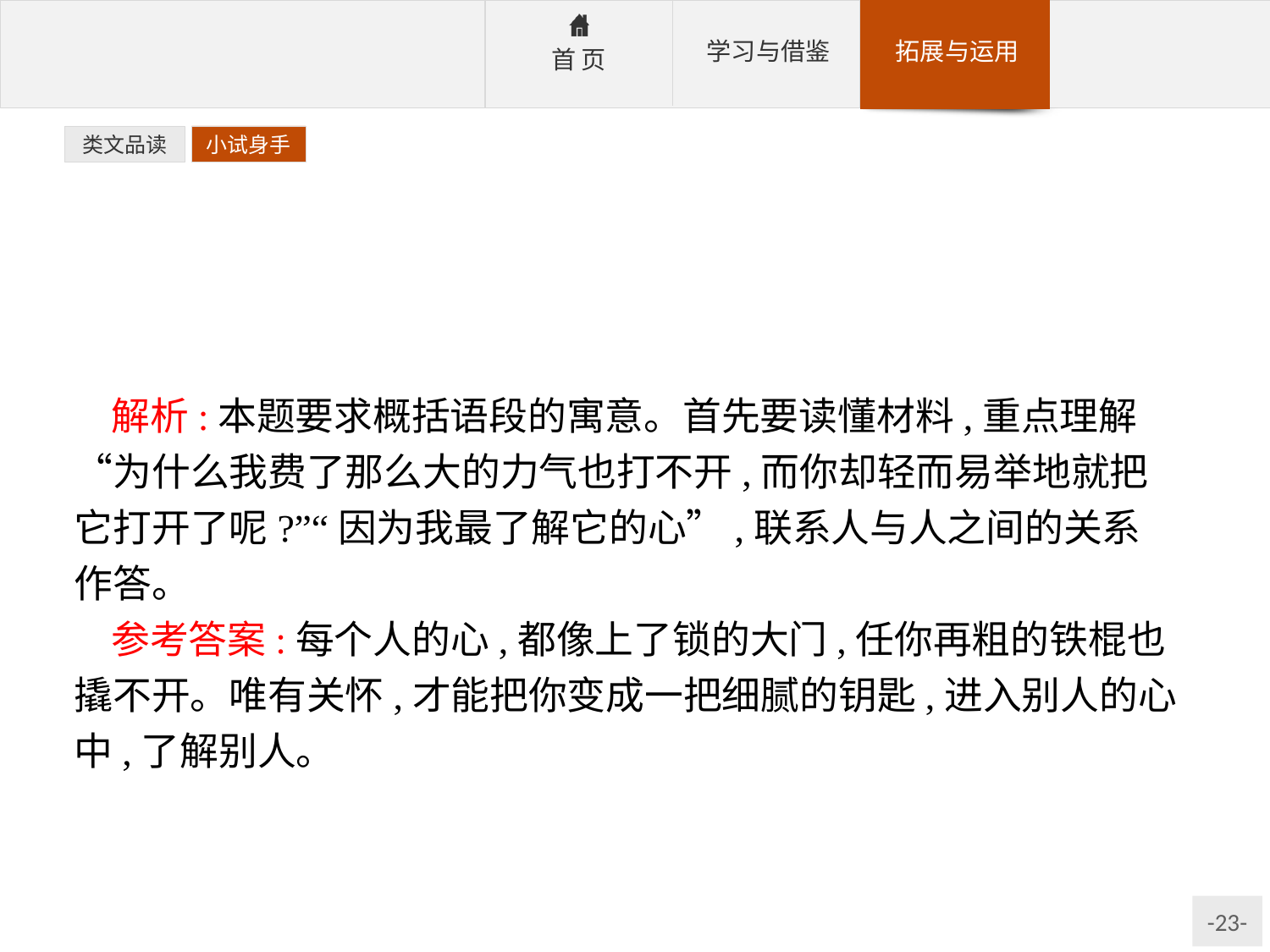

类文品读
小试身手
解析:本题要求概括语段的寓意。首先要读懂材料,重点理解“为什么我费了那么大的力气也打不开,而你却轻而易举地就把它打开了呢?”“因为我最了解它的心”,联系人与人之间的关系作答。
参考答案:每个人的心,都像上了锁的大门,任你再粗的铁棍也撬不开。唯有关怀,才能把你变成一把细腻的钥匙,进入别人的心中,了解别人。